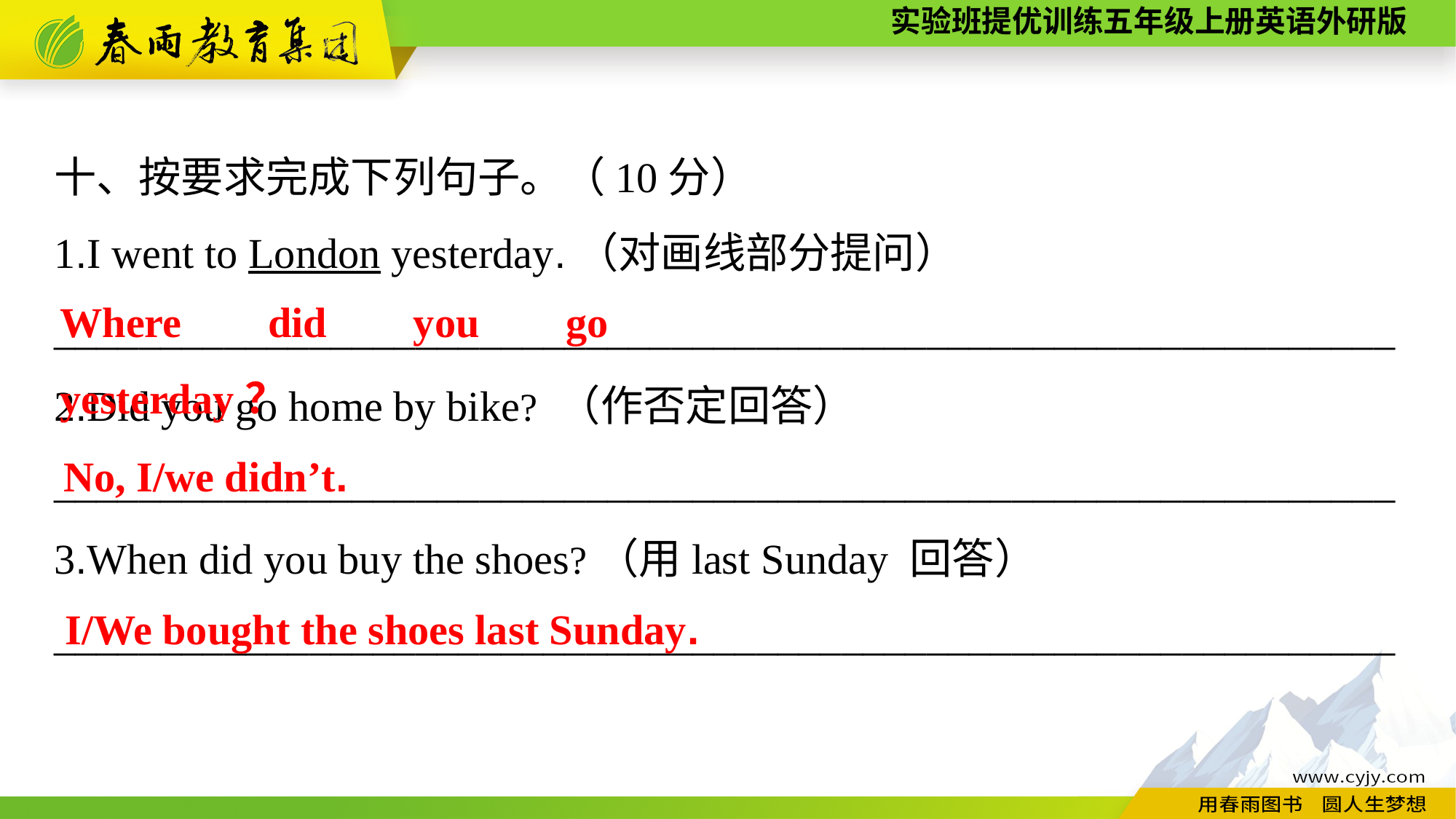

十、按要求完成下列句子。（10分）
1.I went to London yesterday.（对画线部分提问）
_______________________________________________________________
2.Did you go home by bike? （作否定回答）
_______________________________________________________________
3.When did you buy the shoes?（用last Sunday 回答）
_______________________________________________________________
Where did you go yesterday？
No, I/we didn’t.
I/We bought the shoes last Sunday.